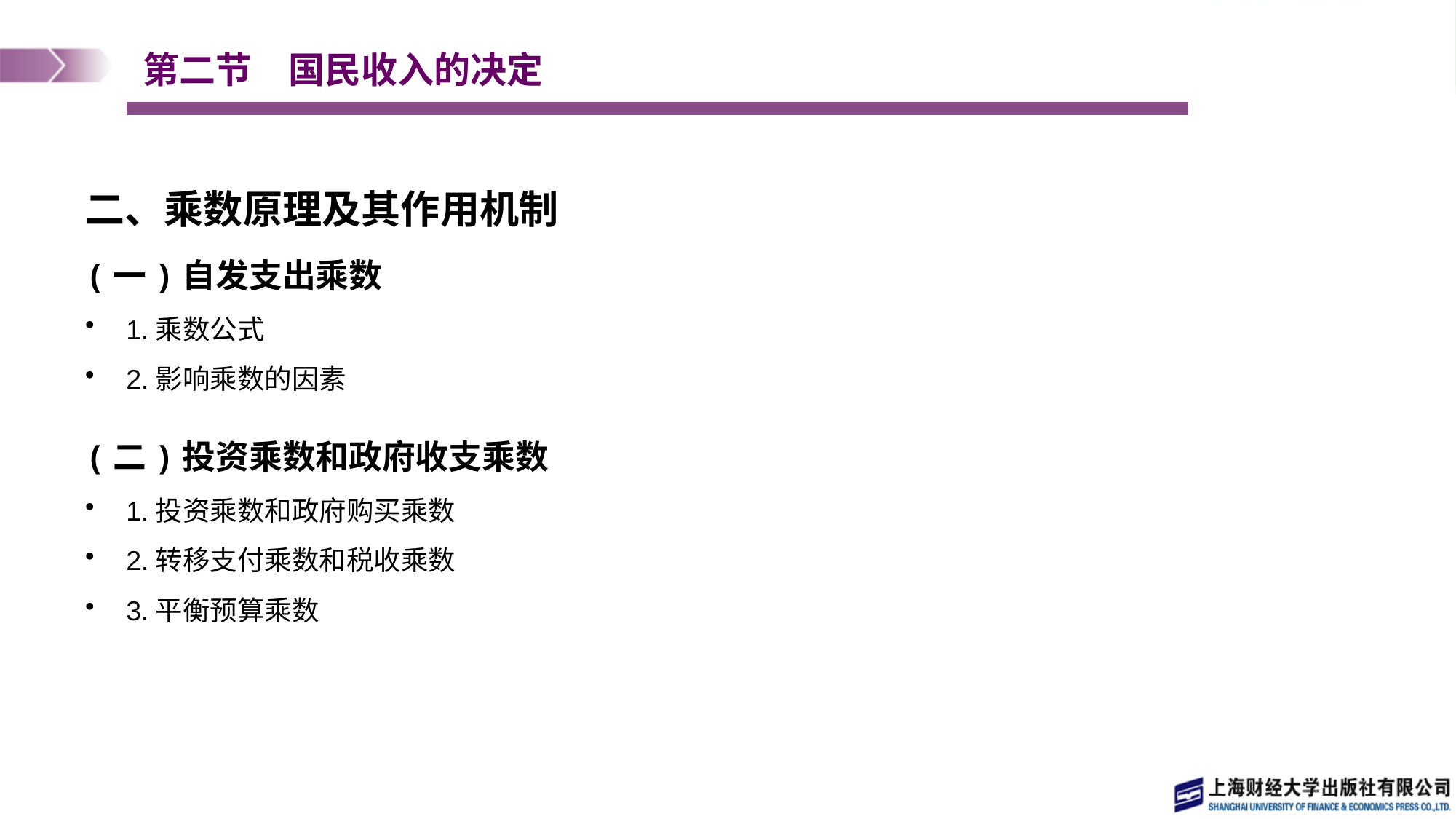

# 第二节　国民收入的决定
二、乘数原理及其作用机制
(一)自发支出乘数
1.乘数公式
2.影响乘数的因素
(二)投资乘数和政府收支乘数
1.投资乘数和政府购买乘数
2.转移支付乘数和税收乘数
3.平衡预算乘数